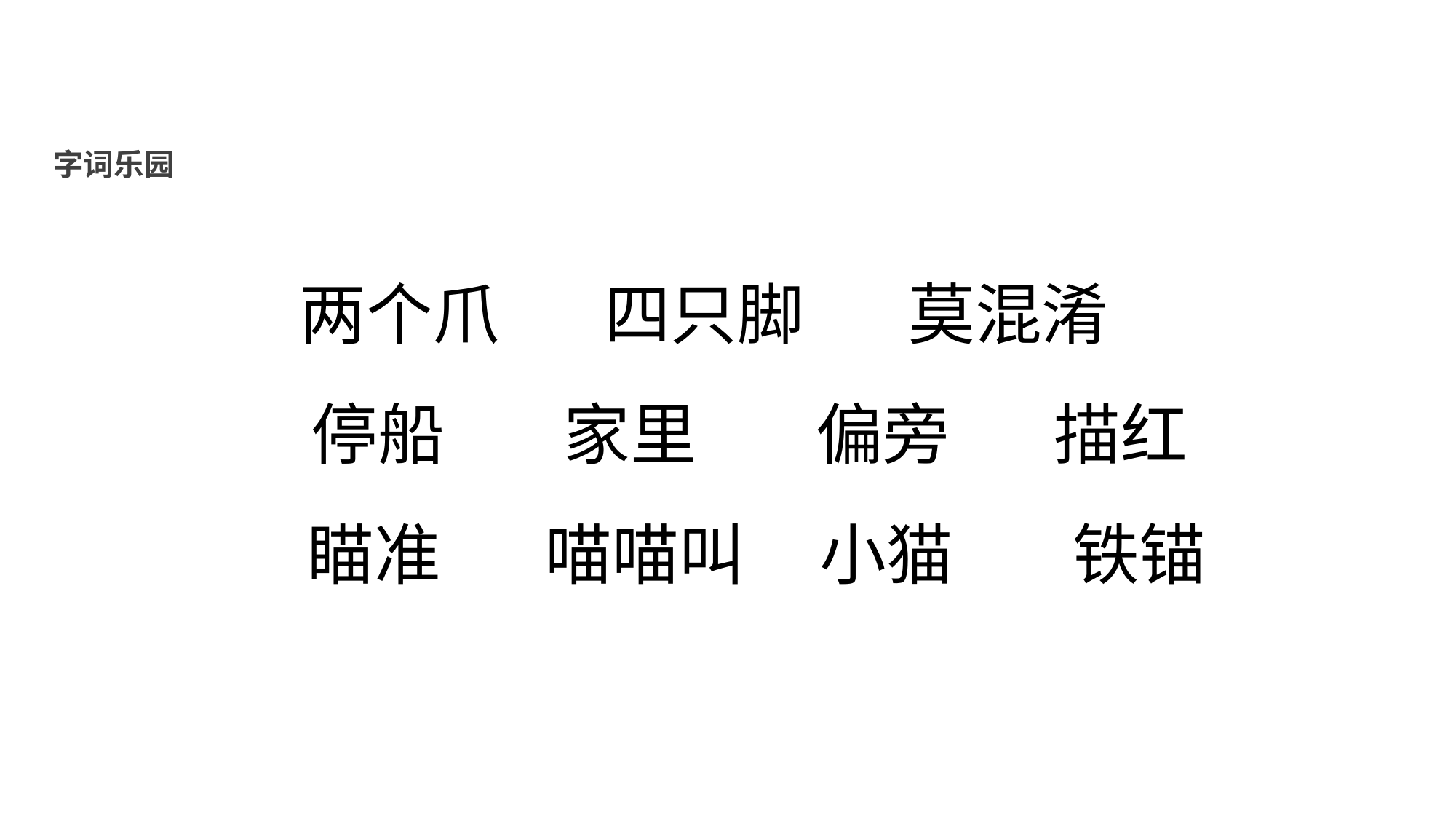

字词乐园
两个爪       四只脚       莫混淆
     停船        家里        偏旁       描红
      瞄准       喵喵叫     小猫        铁锚